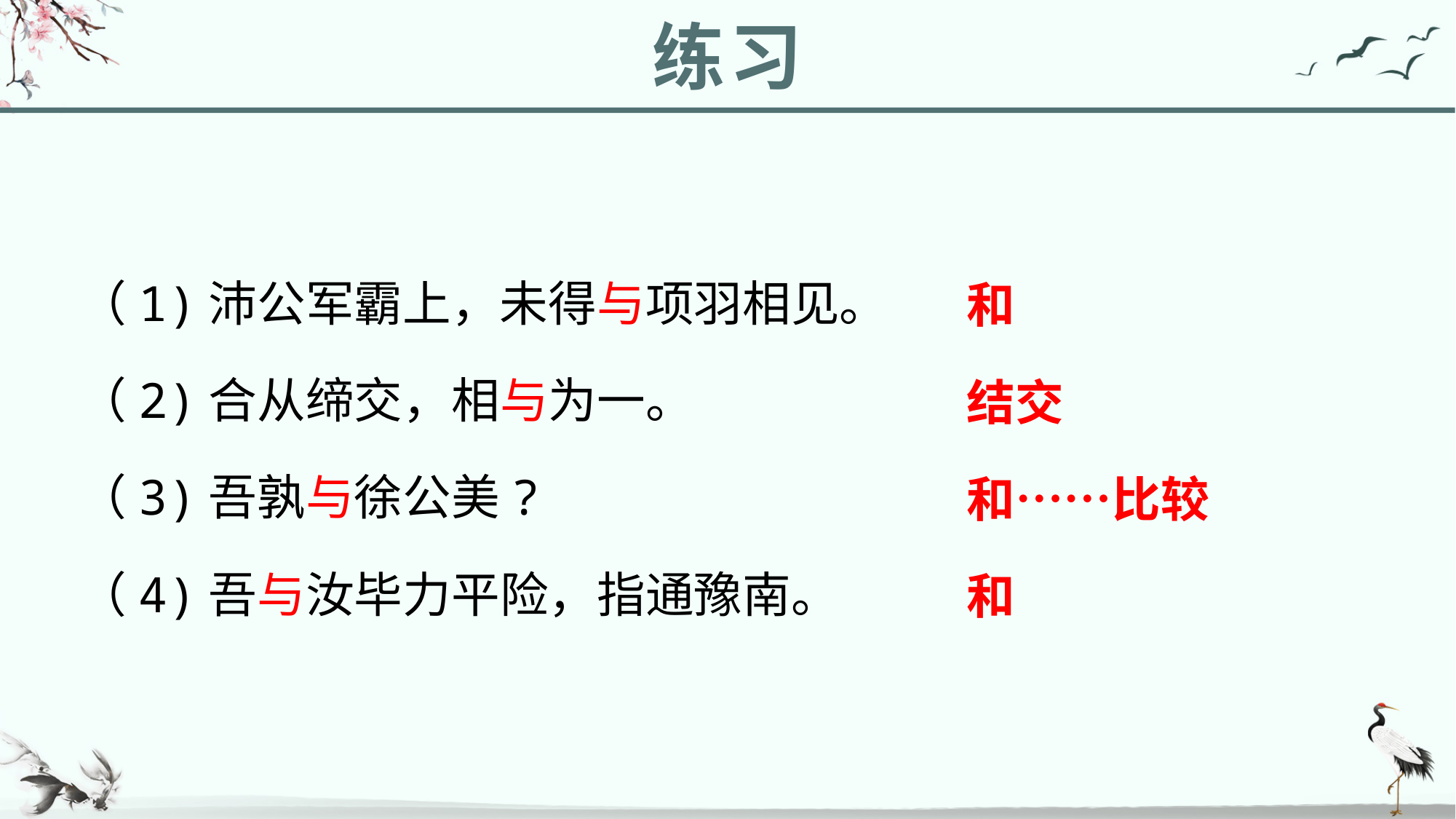

练习

（1)沛公军霸上，未得与项羽相见。
（2)合从缔交，相与为一。
（3)吾孰与徐公美?
（4)吾与汝毕力平险，指通豫南。
和
结交
和……比较
和